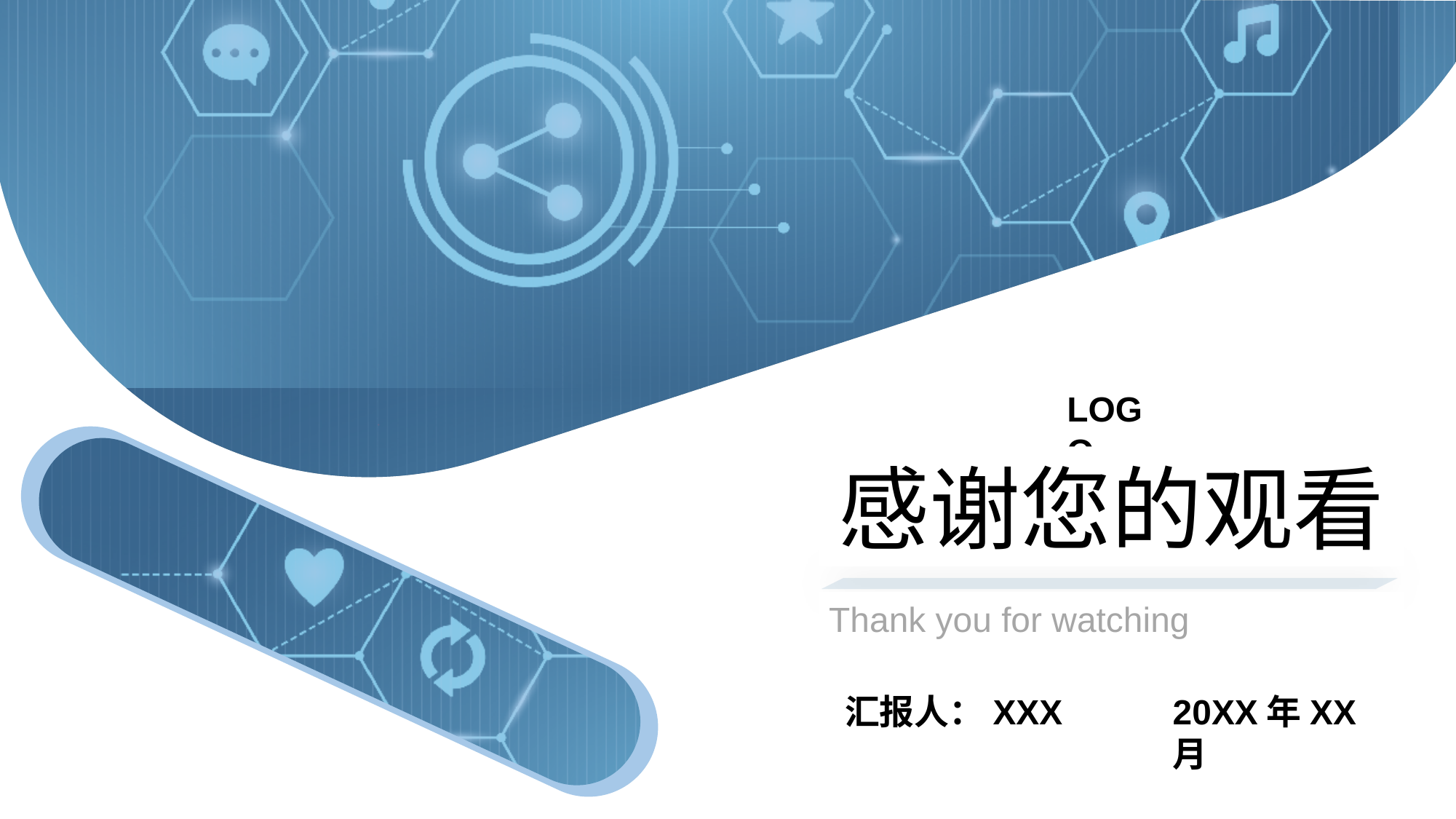

LOGO
感谢您的观看

感谢您的观看

Thank you for watching
汇报人：XXX
20XX年XX月